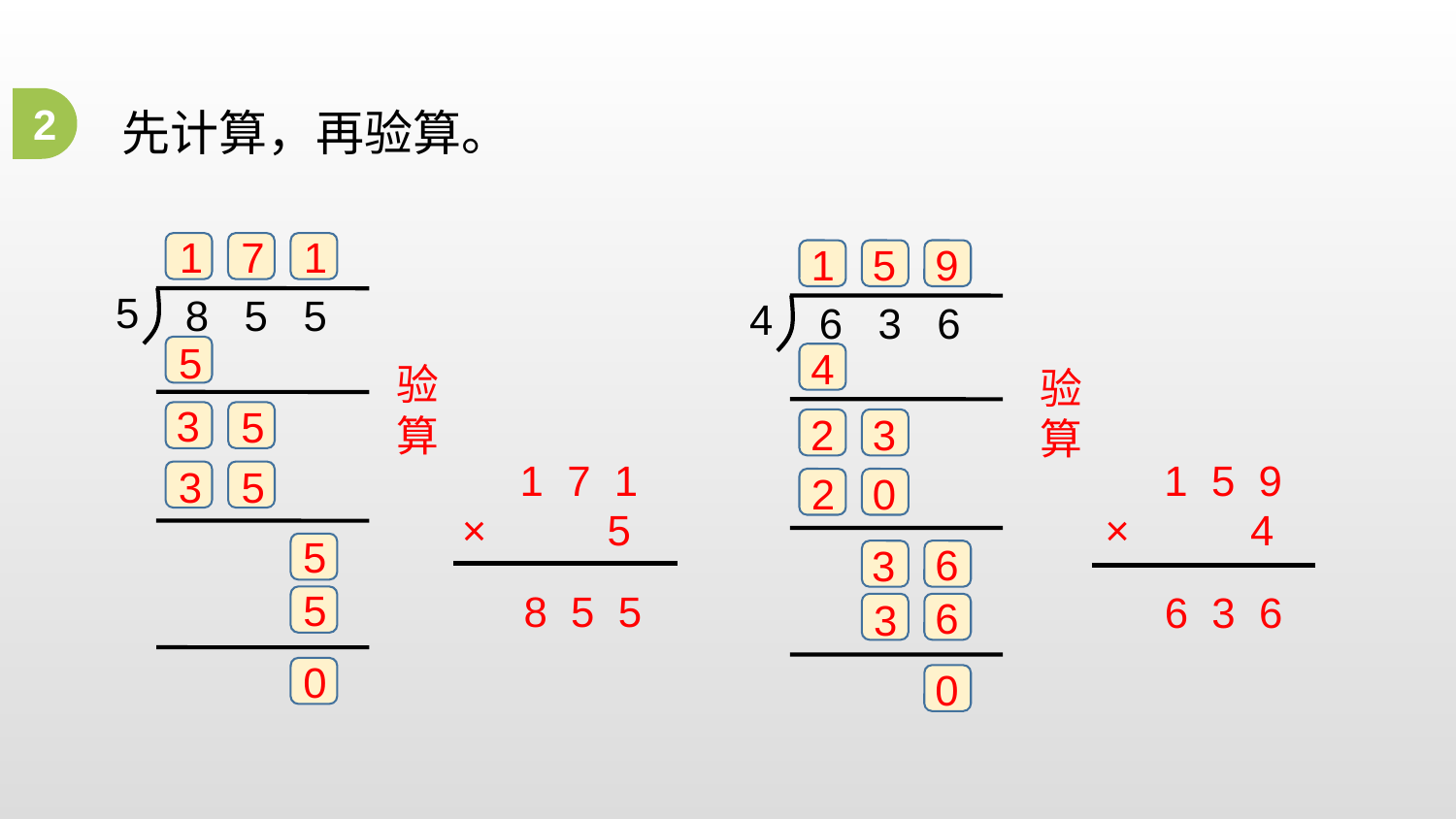

2
先计算，再验算。
1
7
1

5
8   5   5

9
1
5

4
6   3   6

5
4
验算
验算
3
5
3
2
 1  7  1
 1  5  9
3
5
0
2
 ×           5
 ×           4
5
6
3
   8  5  5
   6  3  6
5
6
3
0
0